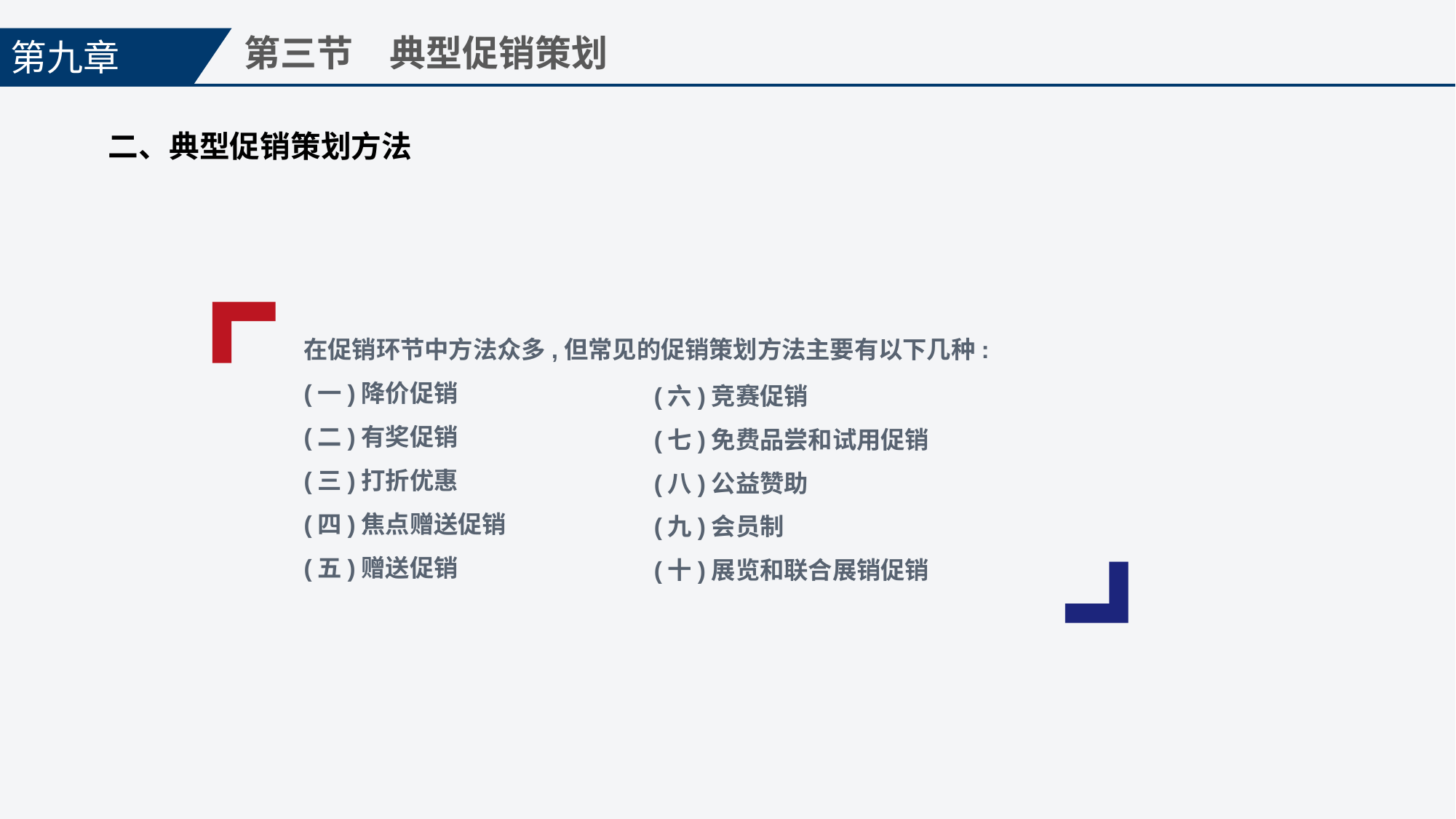

第九章
第三节　典型促销策划
二、典型促销策划方法

在促销环节中方法众多,但常见的促销策划方法主要有以下几种:
(一)降价促销
(二)有奖促销
(三)打折优惠
(四)焦点赠送促销
(五)赠送促销
(六)竞赛促销
(七)免费品尝和试用促销
(八)公益赞助
(九)会员制
(十)展览和联合展销促销